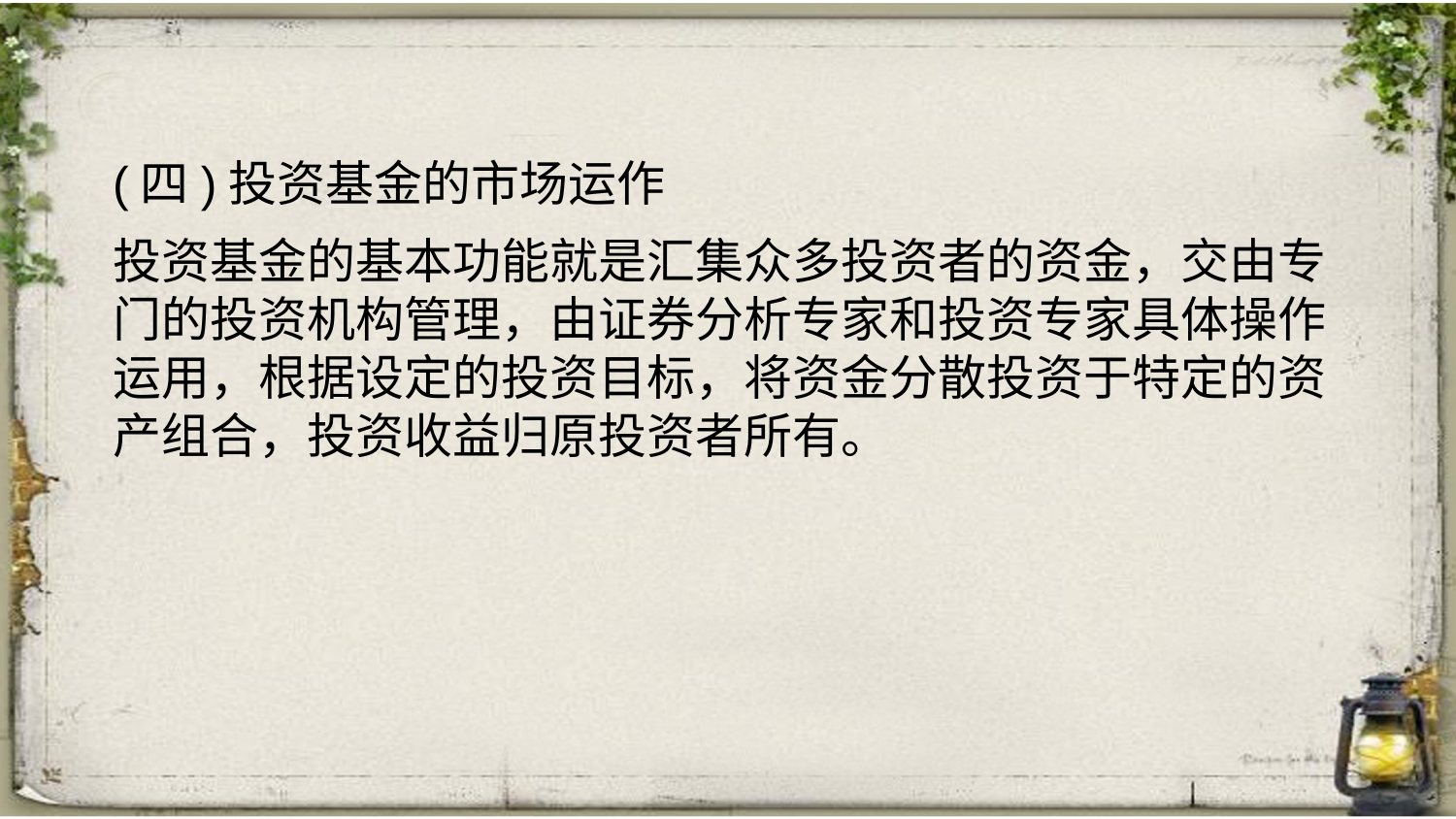

(四)投资基金的市场运作
投资基金的基本功能就是汇集众多投资者的资金，交由专门的投资机构管理，由证券分析专家和投资专家具体操作运用，根据设定的投资目标，将资金分散投资于特定的资产组合，投资收益归原投资者所有。